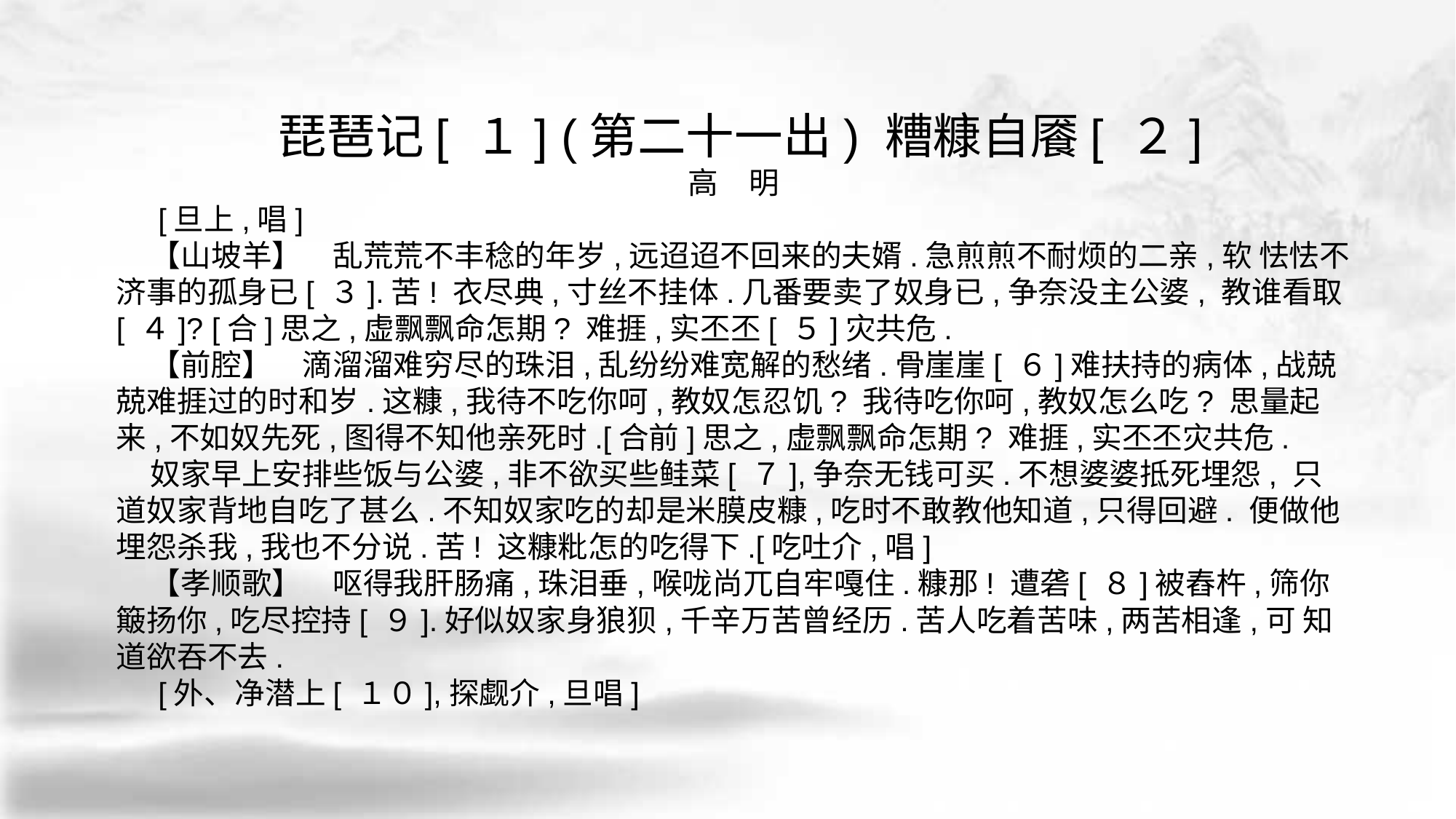

琵琶记[ １] (第二十一出) 糟糠自餍[ ２]
高　明
     [旦上,唱]
    【山坡羊】　乱荒荒不丰稔的年岁,远迢迢不回来的夫婿.急煎煎不耐烦的二亲,软 怯怯不济事的孤身已[ ３].苦! 衣尽典,寸丝不挂体.几番要卖了奴身已,争奈没主公婆, 教谁看取[ ４]? [合]思之,虚飘飘命怎期? 难捱,实丕丕[ ５]灾共危.
    【前腔】　滴溜溜难穷尽的珠泪,乱纷纷难宽解的愁绪.骨崖崖[ ６]难扶持的病体,战兢 兢难捱过的时和岁.这糠,我待不吃你呵,教奴怎忍饥? 我待吃你呵,教奴怎么吃? 思量起 来,不如奴先死,图得不知他亲死时.[合前]思之,虚飘飘命怎期? 难捱,实丕丕灾共危.
    奴家早上安排些饭与公婆,非不欲买些鲑菜[ ７],争奈无钱可买.不想婆婆抵死埋怨, 只道奴家背地自吃了甚么.不知奴家吃的却是米膜皮糠,吃时不敢教他知道,只得回避. 便做他埋怨杀我,我也不分说.苦! 这糠粃怎的吃得下.[吃吐介,唱]
    【孝顺歌】　呕得我肝肠痛,珠泪垂,喉咙尚兀自牢嘎住.糠那! 遭砻[ ８]被舂杵,筛你 簸扬你,吃尽控持[ ９].好似奴家身狼狈,千辛万苦曾经历.苦人吃着苦味,两苦相逢,可 知道欲吞不去.
     [外、净潜上[ １０],探觑介,旦唱]